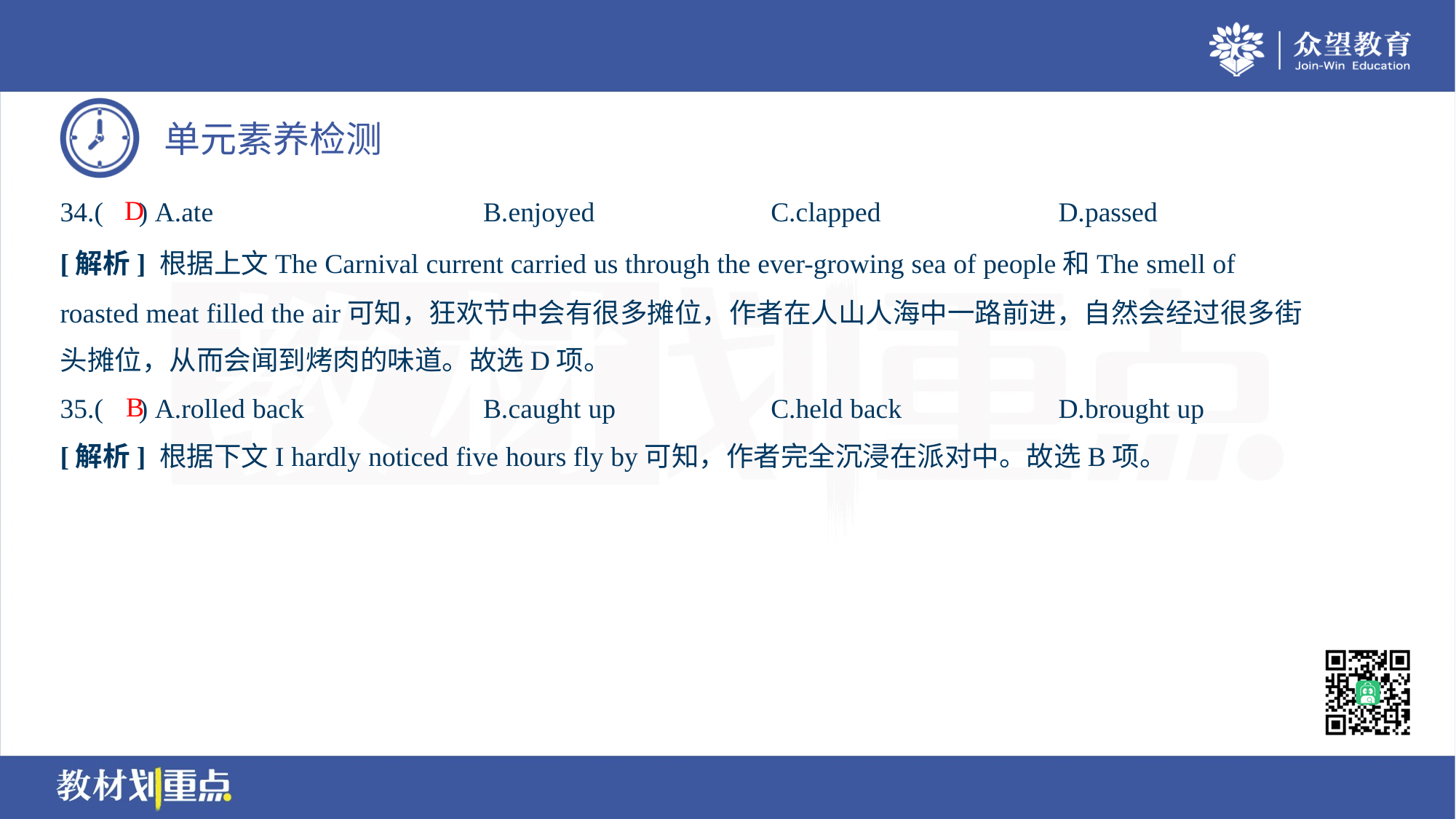

D
34.(     ) A.ate	B.enjoyed	C.clapped	D.passed
[解析] 根据上文The Carnival current carried us through the ever-growing sea of people和The smell of
roasted meat filled the air可知，狂欢节中会有很多摊位，作者在人山人海中一路前进，自然会经过很多街
头摊位，从而会闻到烤肉的味道。故选D项。
B
35.(     ) A.rolled back	B.caught up	C.held back	D.brought up
[解析] 根据下文I hardly noticed five hours fly by可知，作者完全沉浸在派对中。故选B项。